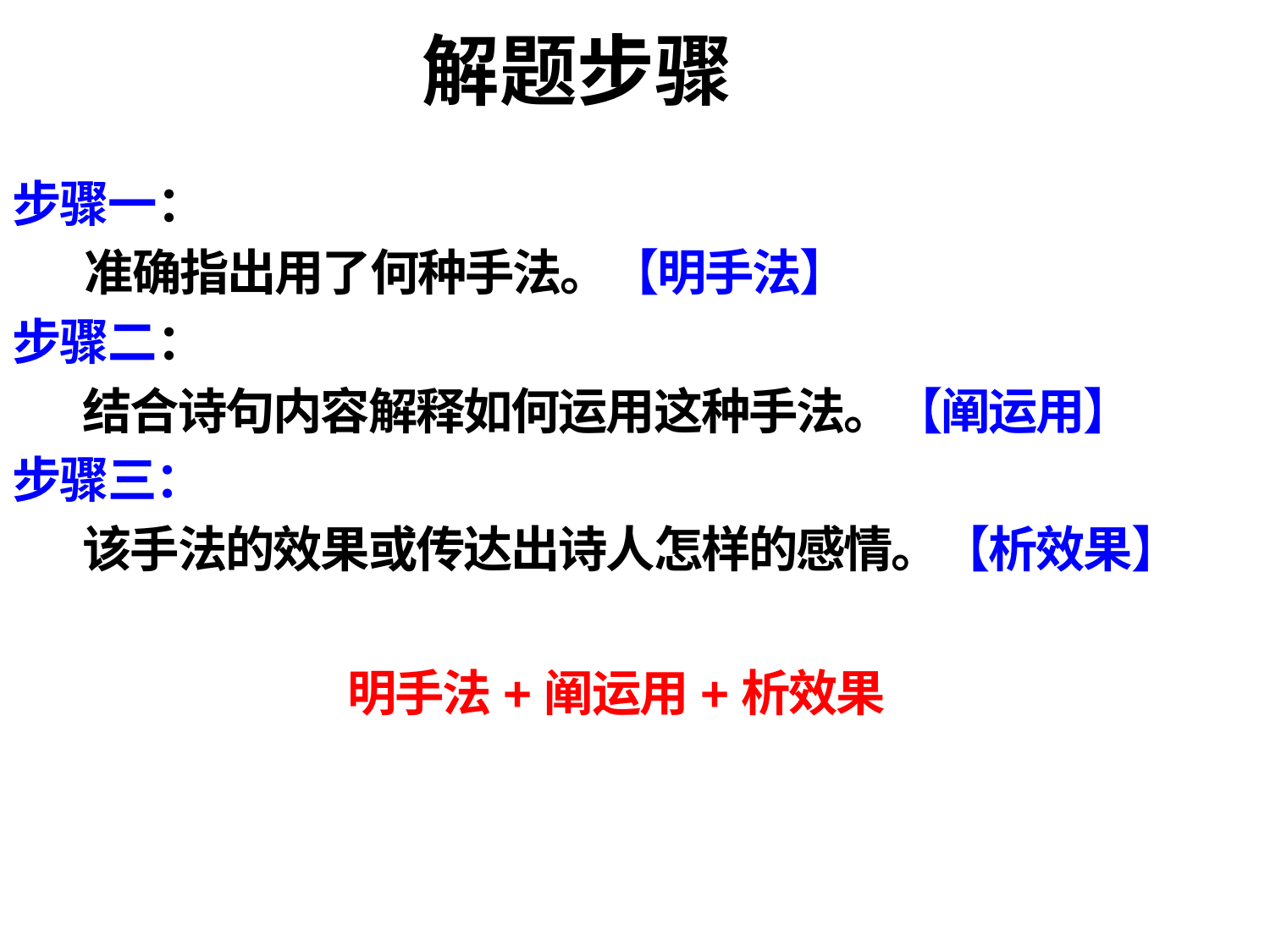

# 解题步骤
步骤一：
      准确指出用了何种手法。【明手法】
步骤二：
      结合诗句内容解释如何运用这种手法。【阐运用】
步骤三：
      该手法的效果或传达出诗人怎样的感情。【析效果】

明手法+阐运用+析效果